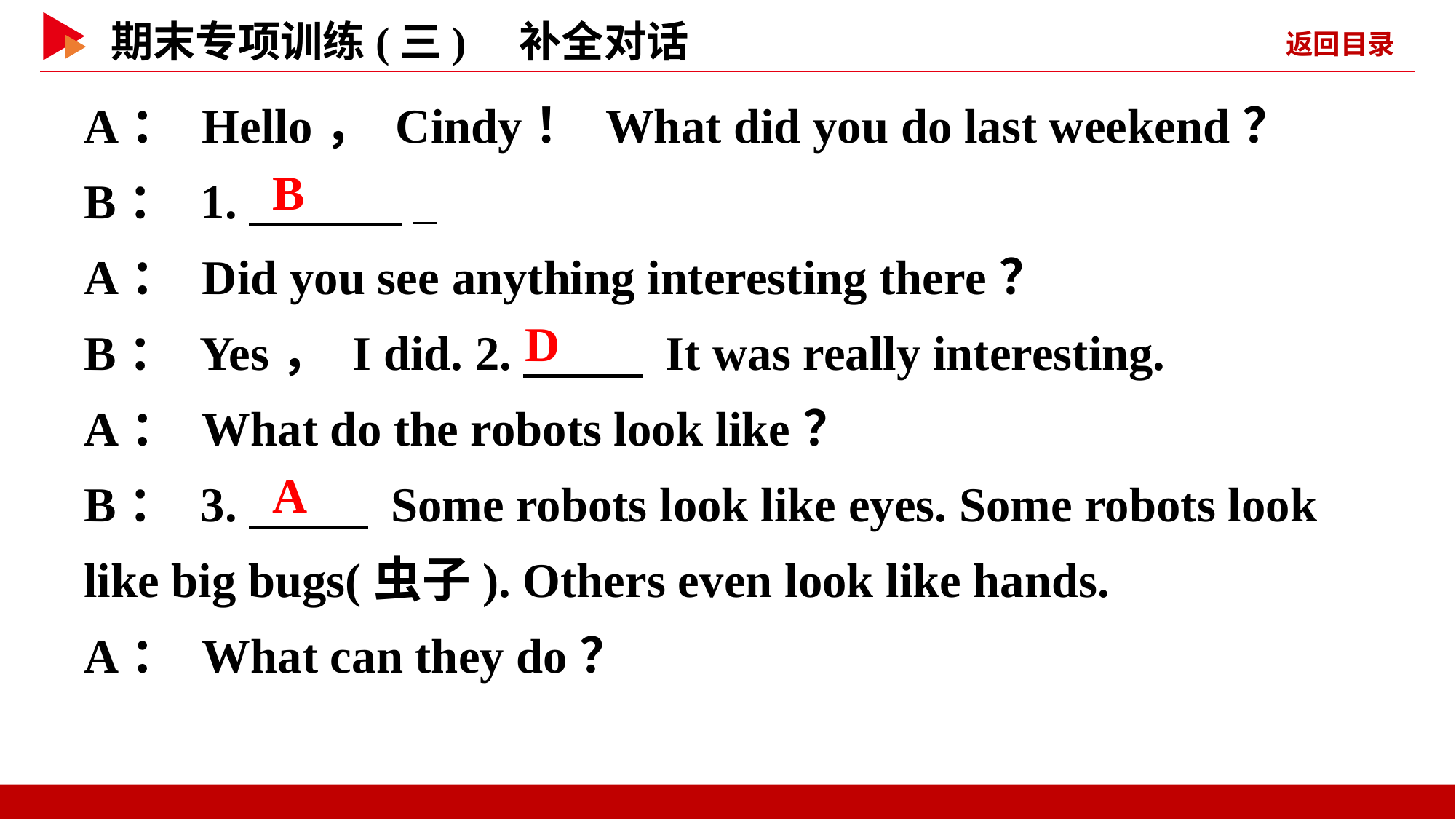

A： Hello， Cindy！ What did you do last weekend？
B： 1.　  　   _
A： Did you see anything interesting there？
B： Yes， I did. 2.　  　 It was really interesting.
A： What do the robots look like？
B： 3.　  　 Some robots look like eyes. Some robots look like big bugs(虫子). Others even look like hands.
A： What can they do？
　B
　D
　A